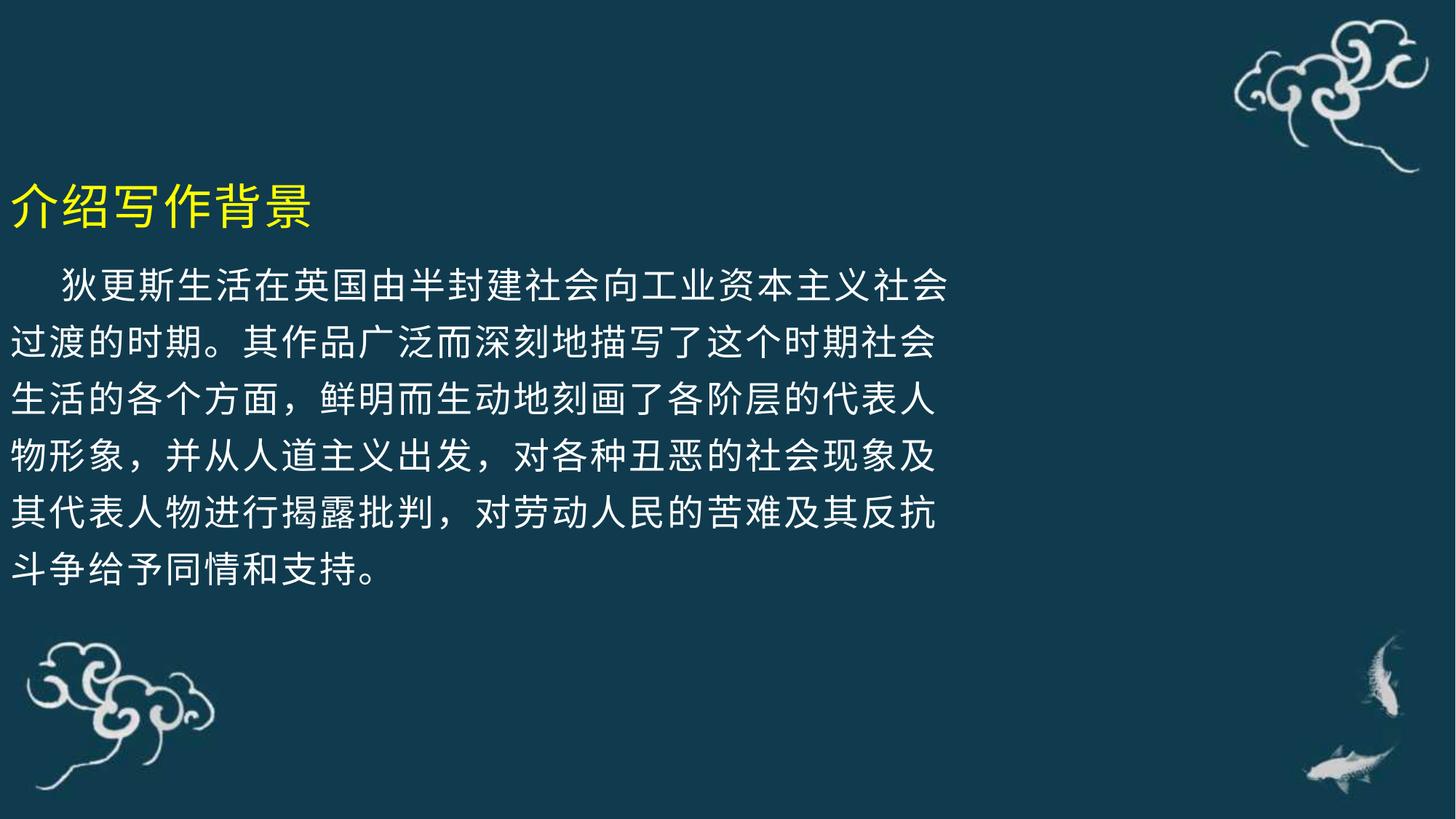

介绍写作背景
    狄更斯生活在英国由半封建社会向工业资本主义社会过渡的时期。其作品广泛而深刻地描写了这个时期社会生活的各个方面，鲜明而生动地刻画了各阶层的代表人物形象，并从人道主义出发，对各种丑恶的社会现象及其代表人物进行揭露批判，对劳动人民的苦难及其反抗斗争给予同情和支持。